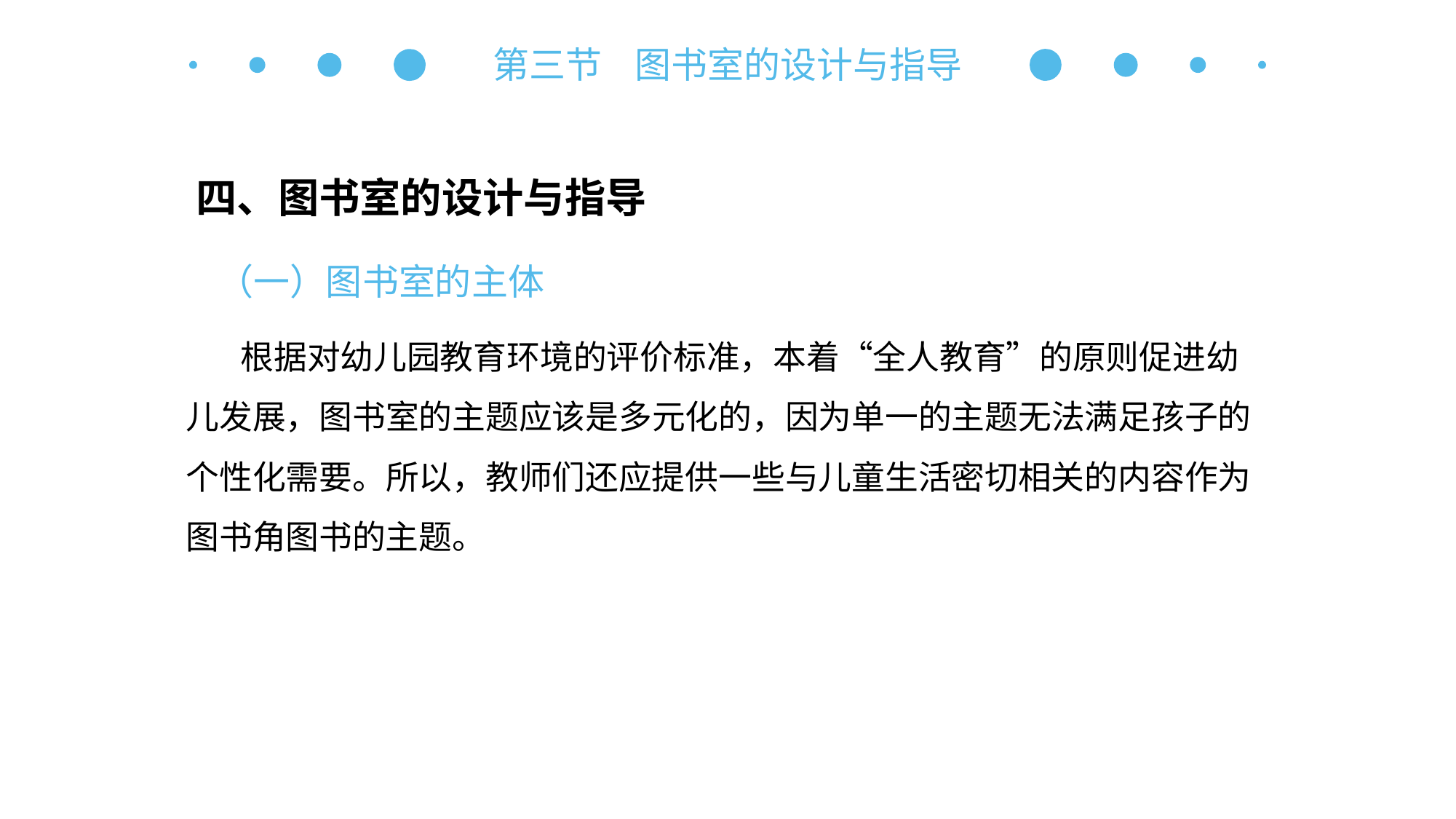

第三节    图书室的设计与指导

四、图书室的设计与指导
（一）图书室的主体
根据对幼儿园教育环境的评价标准，本着“全人教育”的原则促进幼儿发展，图书室的主题应该是多元化的，因为单一的主题无法满足孩子的个性化需要。所以，教师们还应提供一些与儿童生活密切相关的内容作为图书角图书的主题。
自主